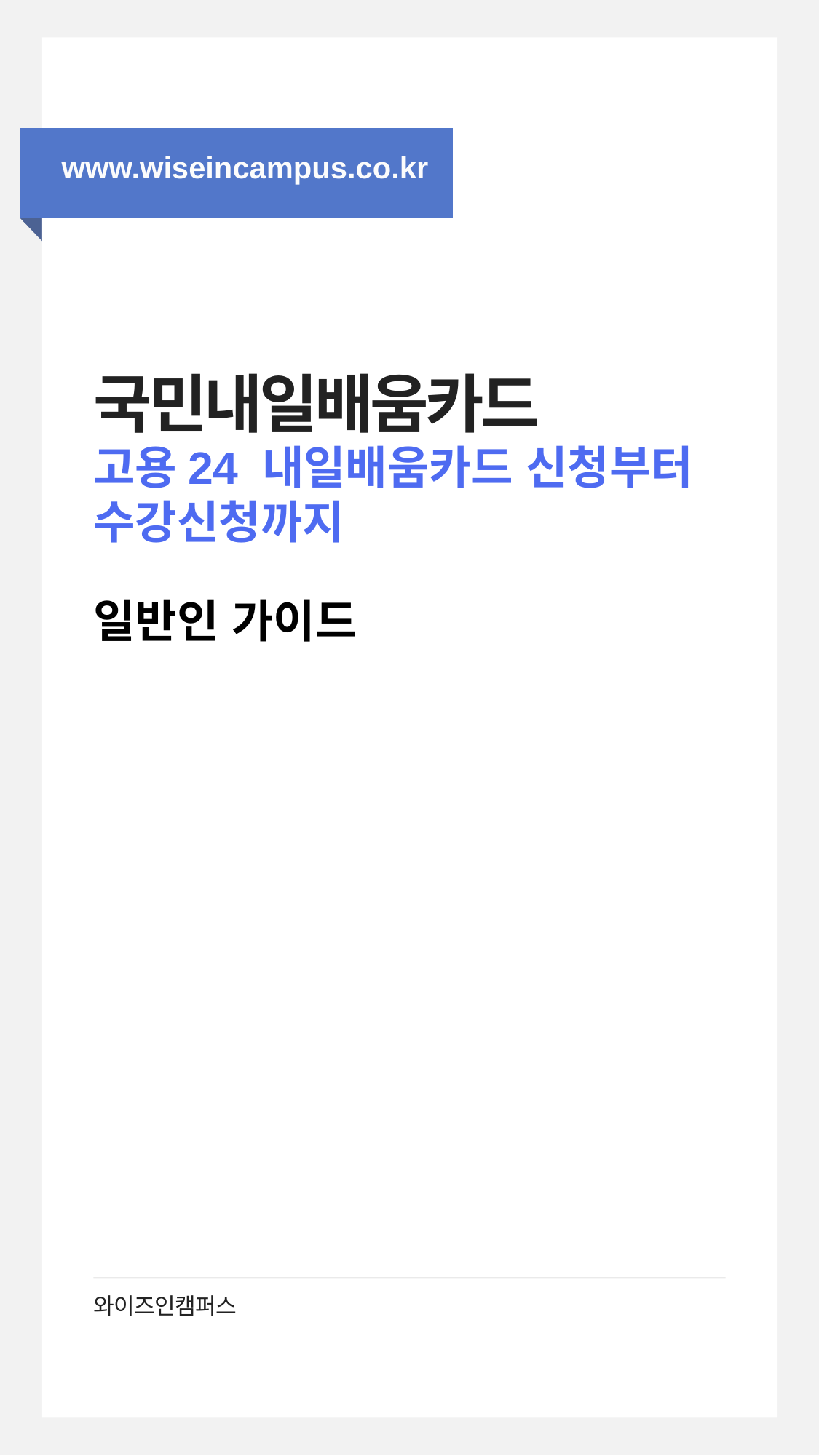

www.wiseincampus.co.kr

국민내일배움카드
표지
고용24 내일배움카드 신청부터
수강신청까지
일반인 가이드

와이즈인캠퍼스